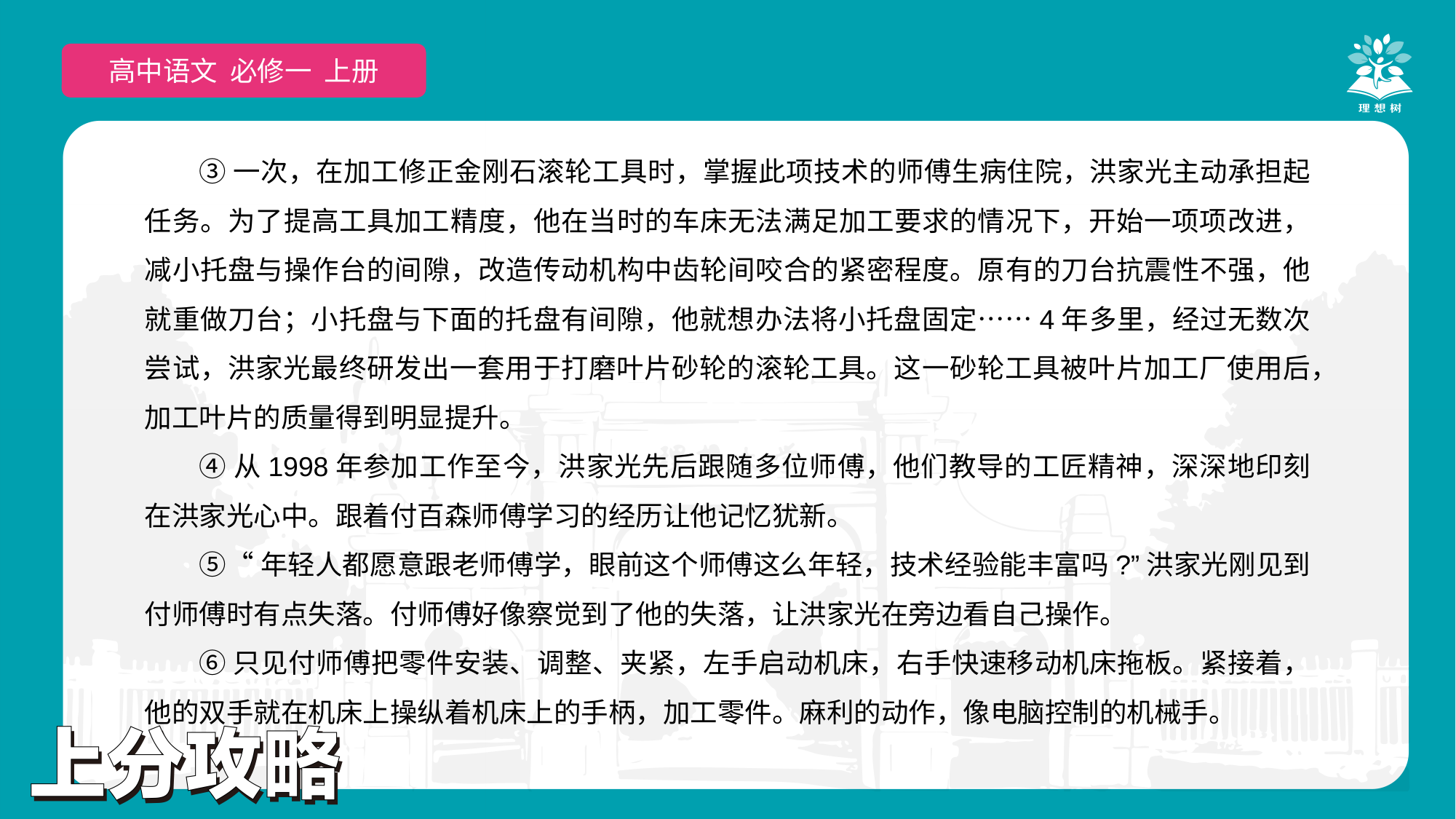

高中语文  必修一  上册
③一次，在加工修正金刚石滚轮工具时，掌握此项技术的师傅生病住院，洪家光主动承担起任务。为了提高工具加工精度，他在当时的车床无法满足加工要求的情况下，开始一项项改进，减小托盘与操作台的间隙，改造传动机构中齿轮间咬合的紧密程度。原有的刀台抗震性不强，他就重做刀台；小托盘与下面的托盘有间隙，他就想办法将小托盘固定……4年多里，经过无数次尝试，洪家光最终研发出一套用于打磨叶片砂轮的滚轮工具。这一砂轮工具被叶片加工厂使用后，加工叶片的质量得到明显提升。
④从1998年参加工作至今，洪家光先后跟随多位师傅，他们教导的工匠精神，深深地印刻在洪家光心中。跟着付百森师傅学习的经历让他记忆犹新。
⑤“年轻人都愿意跟老师傅学，眼前这个师傅这么年轻，技术经验能丰富吗?”洪家光刚见到付师傅时有点失落。付师傅好像察觉到了他的失落，让洪家光在旁边看自己操作。
⑥只见付师傅把零件安装、调整、夹紧，左手启动机床，右手快速移动机床拖板。紧接着，他的双手就在机床上操纵着机床上的手柄，加工零件。麻利的动作，像电脑控制的机械手。